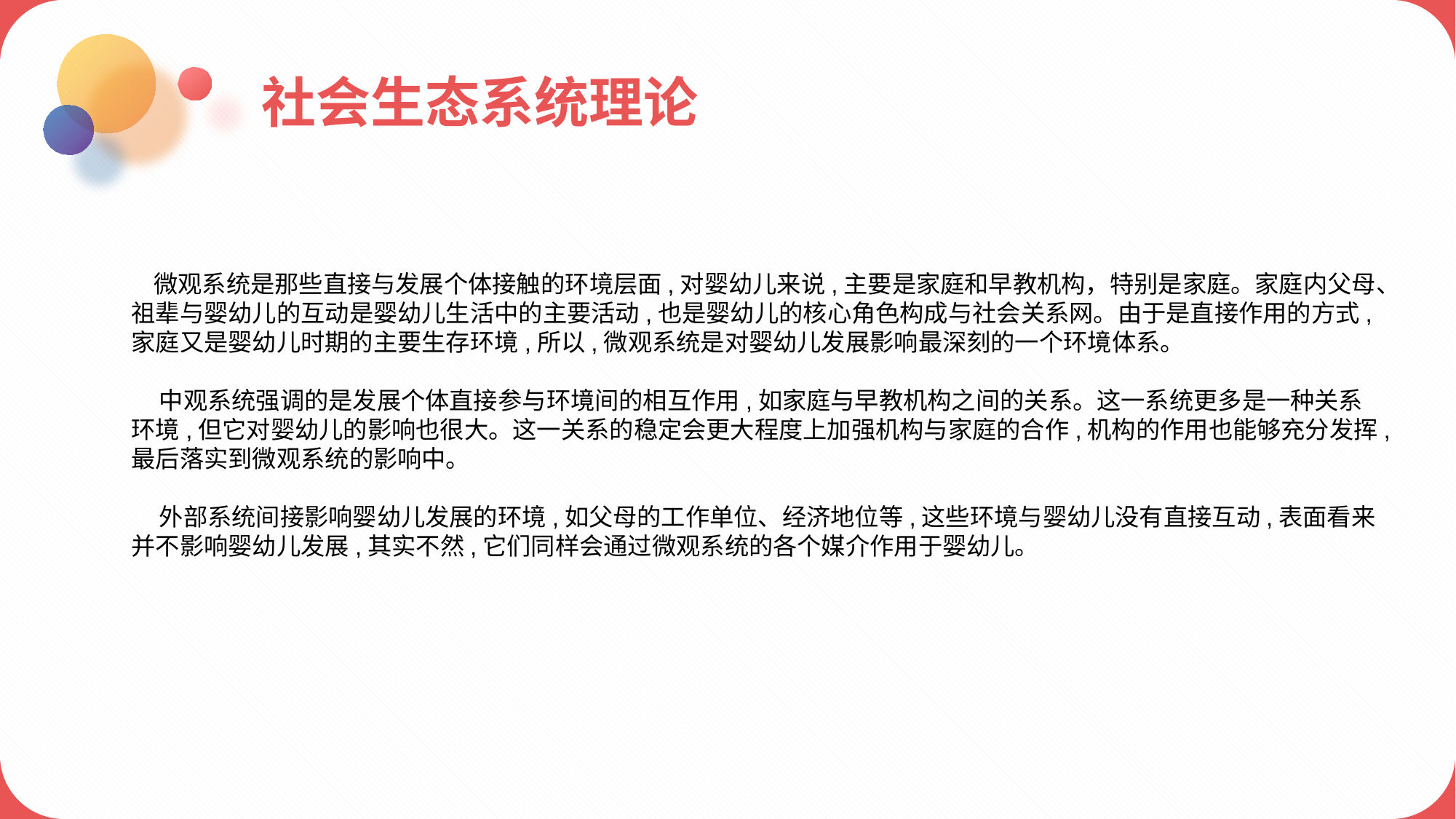

社会生态系统理论
   微观系统是那些直接与发展个体接触的环境层面,对婴幼儿来说,主要是家庭和早教机构，特别是家庭。家庭内父母、祖辈与婴幼儿的互动是婴幼儿生活中的主要活动,也是婴幼儿的核心角色构成与社会关系网。由于是直接作用的方式,家庭又是婴幼儿时期的主要生存环境,所以,微观系统是对婴幼儿发展影响最深刻的一个环境体系。

    中观系统强调的是发展个体直接参与环境间的相互作用,如家庭与早教机构之间的关系。这一系统更多是一种关系环境,但它对婴幼儿的影响也很大。这一关系的稳定会更大程度上加强机构与家庭的合作,机构的作用也能够充分发挥,最后落实到微观系统的影响中。

    外部系统间接影响婴幼儿发展的环境,如父母的工作单位、经济地位等,这些环境与婴幼儿没有直接互动,表面看来并不影响婴幼儿发展,其实不然,它们同样会通过微观系统的各个媒介作用于婴幼儿。